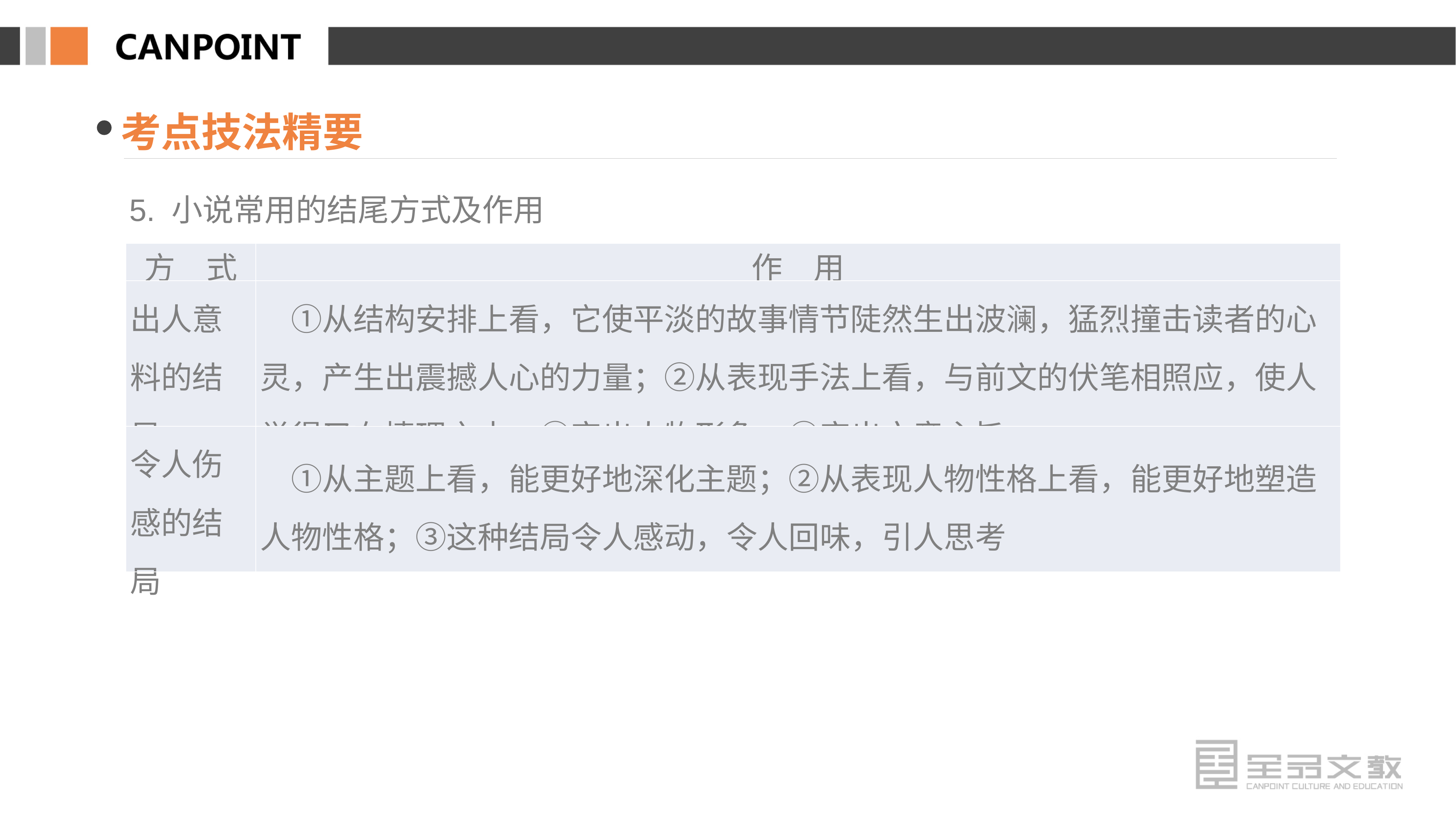

考点技法精要

5. 小说常用的结尾方式及作用
| 方　式 | 作　用 |
| --- | --- |
| 出人意料的结局 | ①从结构安排上看，它使平淡的故事情节陡然生出波澜，猛烈撞击读者的心灵，产生出震撼人心的力量；②从表现手法上看，与前文的伏笔相照应，使人觉得又在情理之中；③突出人物形象；④突出文章主旨 |
| 令人伤感的结局 | ①从主题上看，能更好地深化主题；②从表现人物性格上看，能更好地塑造人物性格；③这种结局令人感动，令人回味，引人思考 |